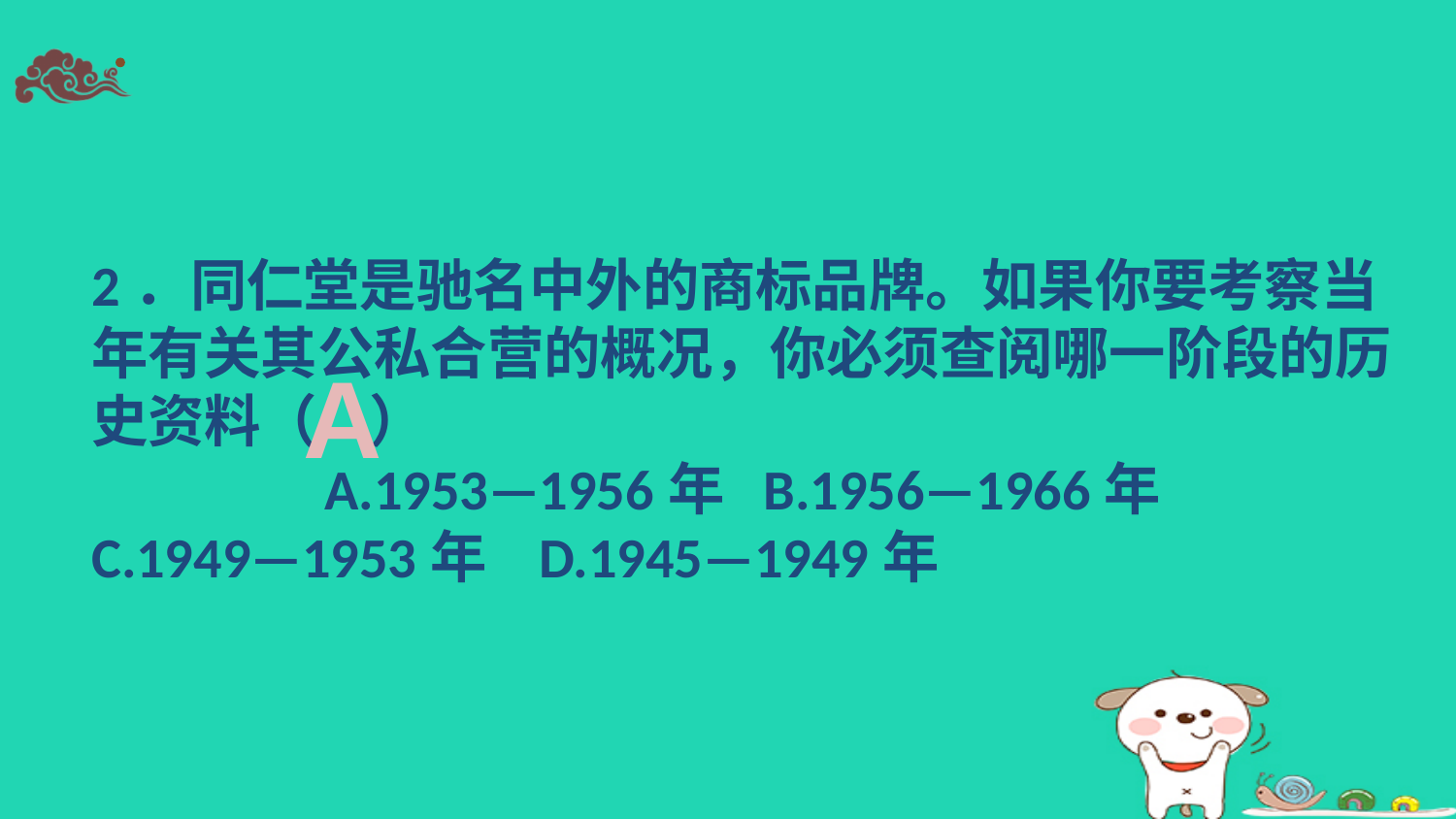

2．同仁堂是驰名中外的商标品牌。如果你要考察当年有关其公私合营的概况，你必须查阅哪一阶段的历史资料（    ）
A.1953—1956年  B.1956—1966年
C.1949—1953年   D.1945—1949年

A